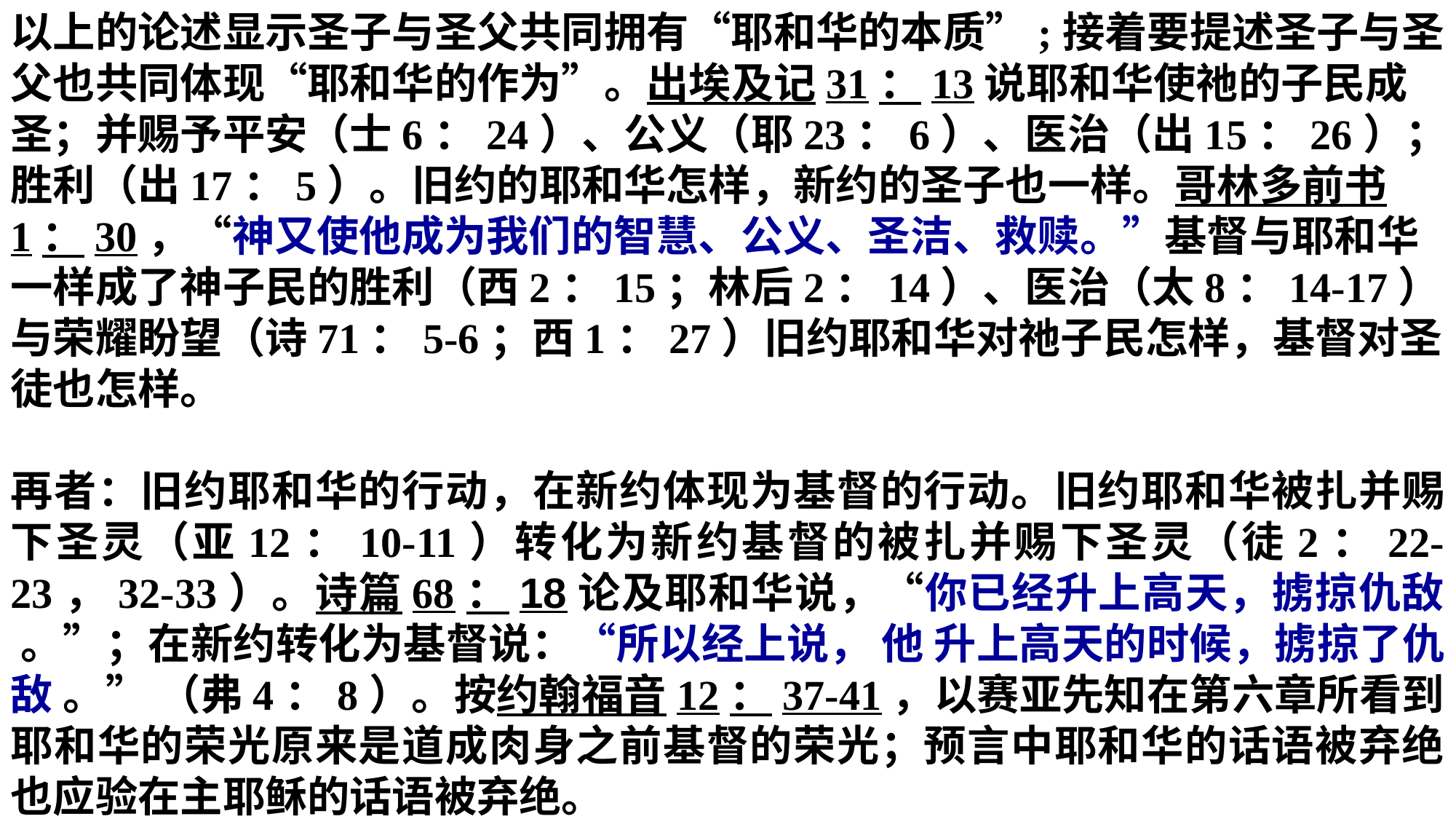

以上的论述显示圣子与圣父共同拥有“耶和华的本质”;接着要提述圣子与圣父也共同体现“耶和华的作为”。出埃及记31：13说耶和华使祂的子民成圣；并赐予平安（士6：24）、公义（耶23：6）、医治（出15：26）；胜利（出17：5）。旧约的耶和华怎样，新约的圣子也一样。哥林多前书1：30，“神又使他成为我们的智慧、公义、圣洁、救赎。”基督与耶和华一样成了神子民的胜利（西2：15；林后2：14）、医治（太8：14-17）与荣耀盼望（诗71：5-6；西1：27）旧约耶和华对祂子民怎样，基督对圣徒也怎样。

再者：旧约耶和华的行动，在新约体现为基督的行动。旧约耶和华被扎并赐下圣灵（亚12：10-11）转化为新约基督的被扎并赐下圣灵（徒2：22-23，32-33）。诗篇68：18论及耶和华说，“你已经升上高天，掳掠仇敌 。”；在新约转化为基督说：“所以经上说， 他 升上高天的时候，掳掠了仇敌 。” （弗4：8）。按约翰福音12：37-41，以赛亚先知在第六章所看到耶和华的荣光原来是道成肉身之前基督的荣光；预言中耶和华的话语被弃绝也应验在主耶稣的话语被弃绝。